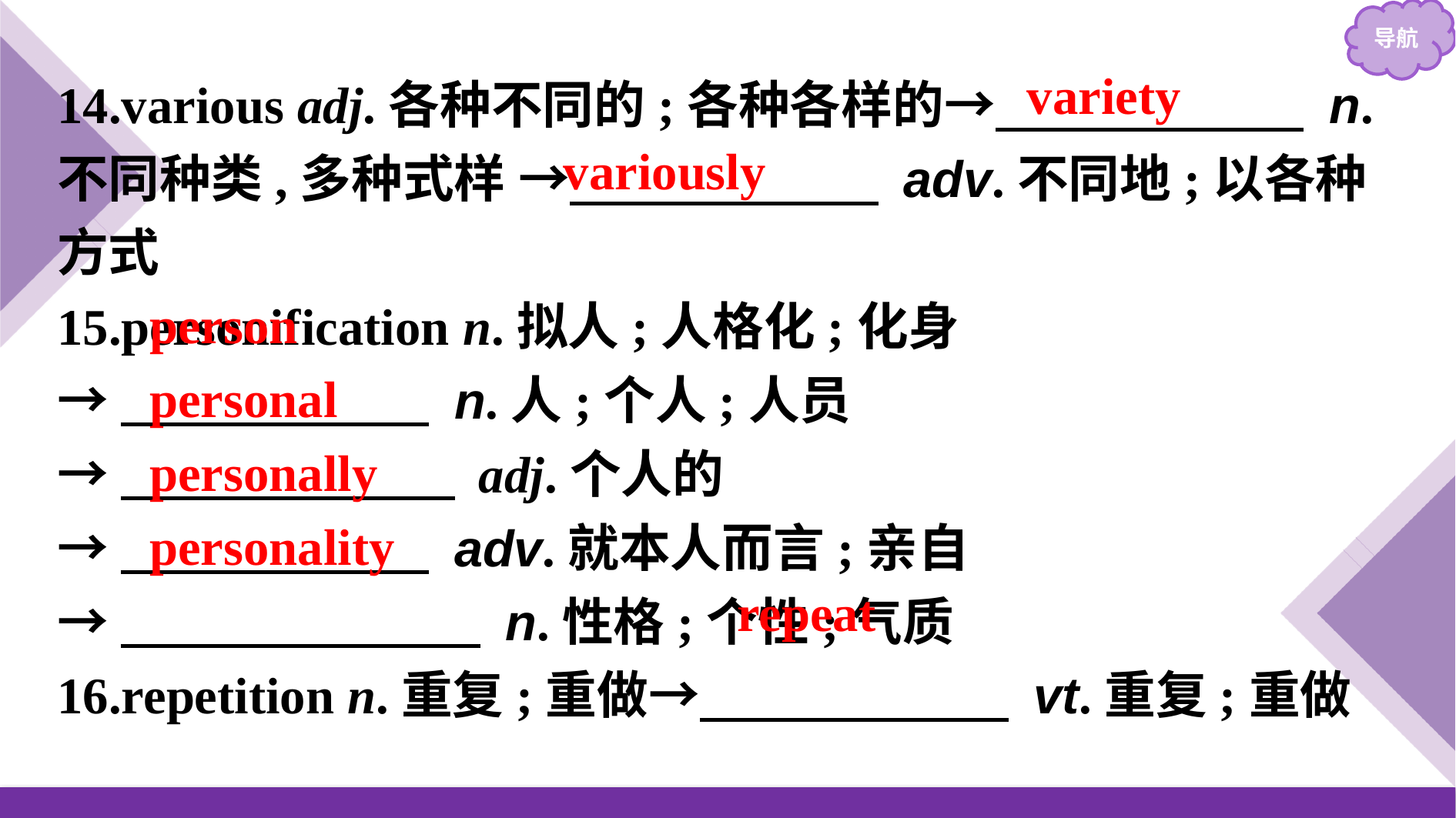

14.various adj.各种不同的;各种各样的→　　　　　　 n.不同种类,多种式样 →　　　　　　 adv.不同地;以各种方式
15.personification n.拟人;人格化;化身
→　　　　　　 n.人;个人;人员
→　　　　　　  adj.个人的
→　　　　　　 adv.就本人而言;亲自
→　　　　　　　 n.性格;个性;气质
16.repetition n.重复;重做→　　　　　　 vt.重复;重做
variety
variously
person
personal
personally
personality
repeat